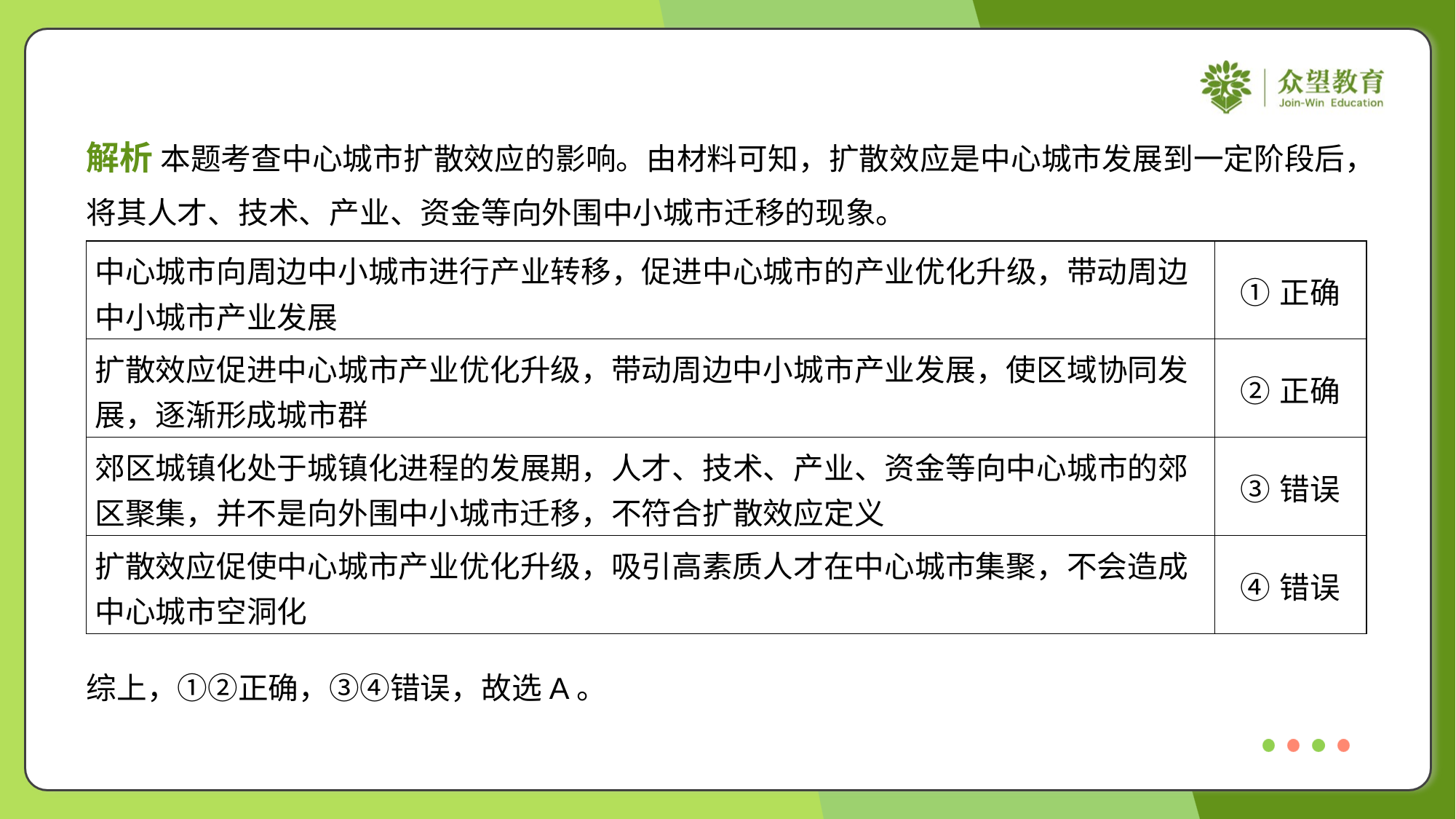

解析 本题考查中心城市扩散效应的影响。由材料可知，扩散效应是中心城市发展到一定阶段后，
将其人才、技术、产业、资金等向外围中小城市迁移的现象。
| 中心城市向周边中小城市进行产业转移，促进中心城市的产业优化升级，带动周边 中小城市产业发展 | ①正确 |
| --- | --- |
| 扩散效应促进中心城市产业优化升级，带动周边中小城市产业发展，使区域协同发 展，逐渐形成城市群 | ②正确 |
| 郊区城镇化处于城镇化进程的发展期，人才、技术、产业、资金等向中心城市的郊 区聚集，并不是向外围中小城市迁移，不符合扩散效应定义 | ③错误 |
| 扩散效应促使中心城市产业优化升级，吸引高素质人才在中心城市集聚，不会造成 中心城市空洞化 | ④错误 |
综上，①②正确，③④错误，故选A。